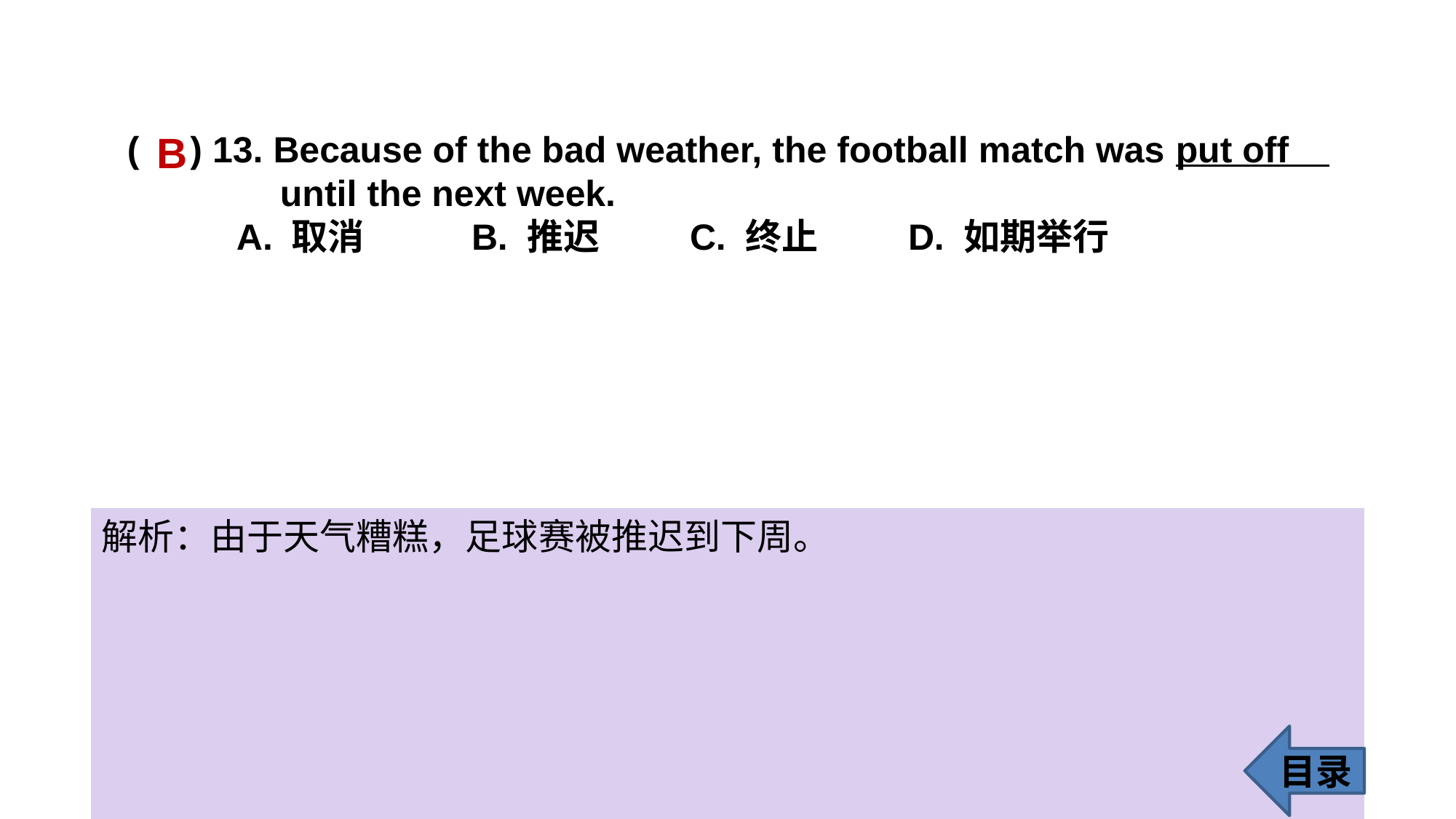

B
(     ) 13. Because of the bad weather, the football match was put off
               until the next week.
	A. 取消	 B. 推迟	 C. 终止	 D. 如期举行
解析：由于天气糟糕，足球赛被推迟到下周。

目录
19